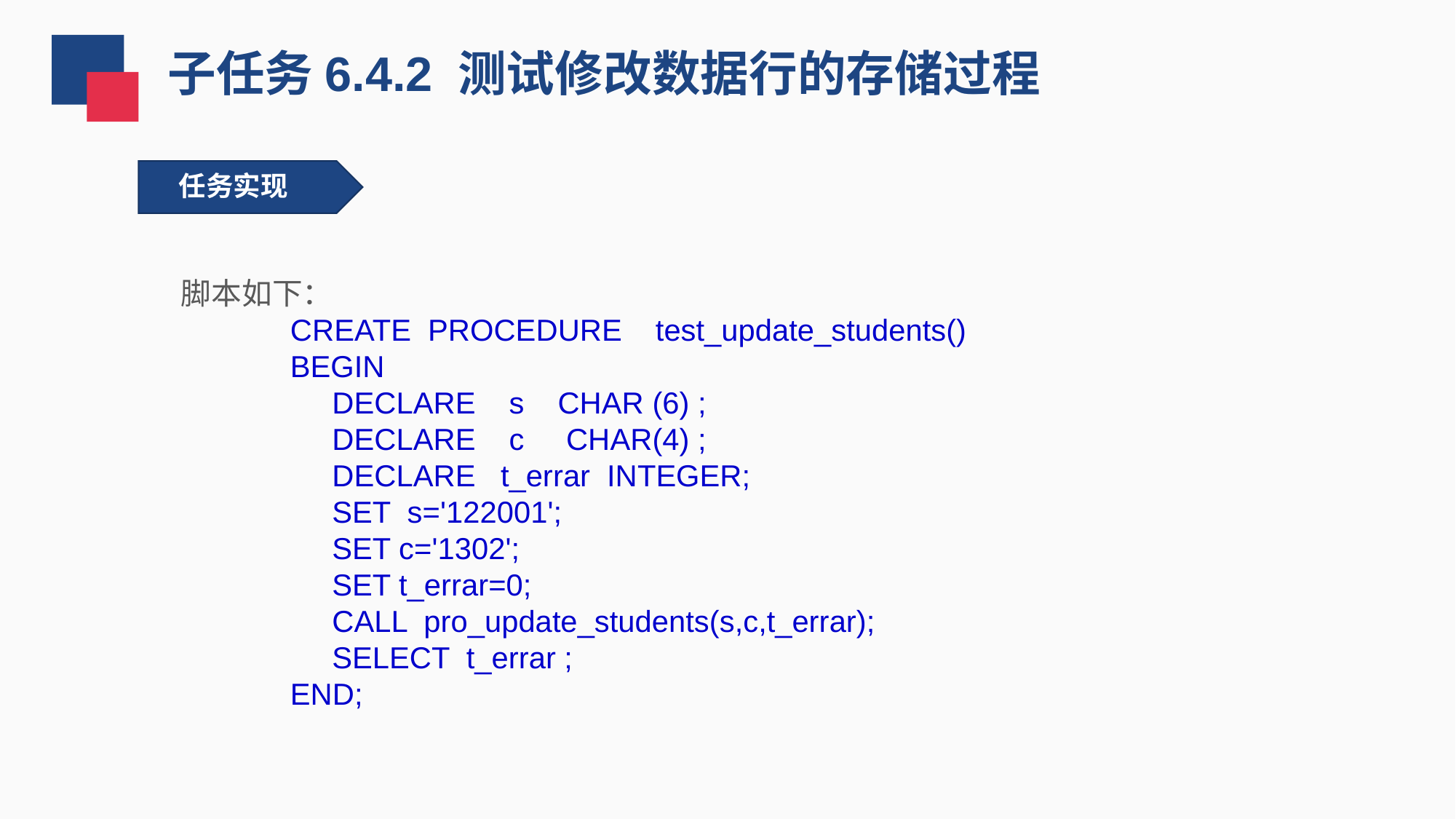

子任务6.4.2 测试修改数据行的存储过程

任务实现
脚本如下：
CREATE  PROCEDURE    test_update_students()
BEGIN
     DECLARE    s    CHAR (6) ;
     DECLARE    c     CHAR(4) ;
     DECLARE   t_errar  INTEGER;
     SET  s='122001';
     SET c='1302';
     SET t_errar=0;
     CALL  pro_update_students(s,c,t_errar);
     SELECT  t_errar ;
END;